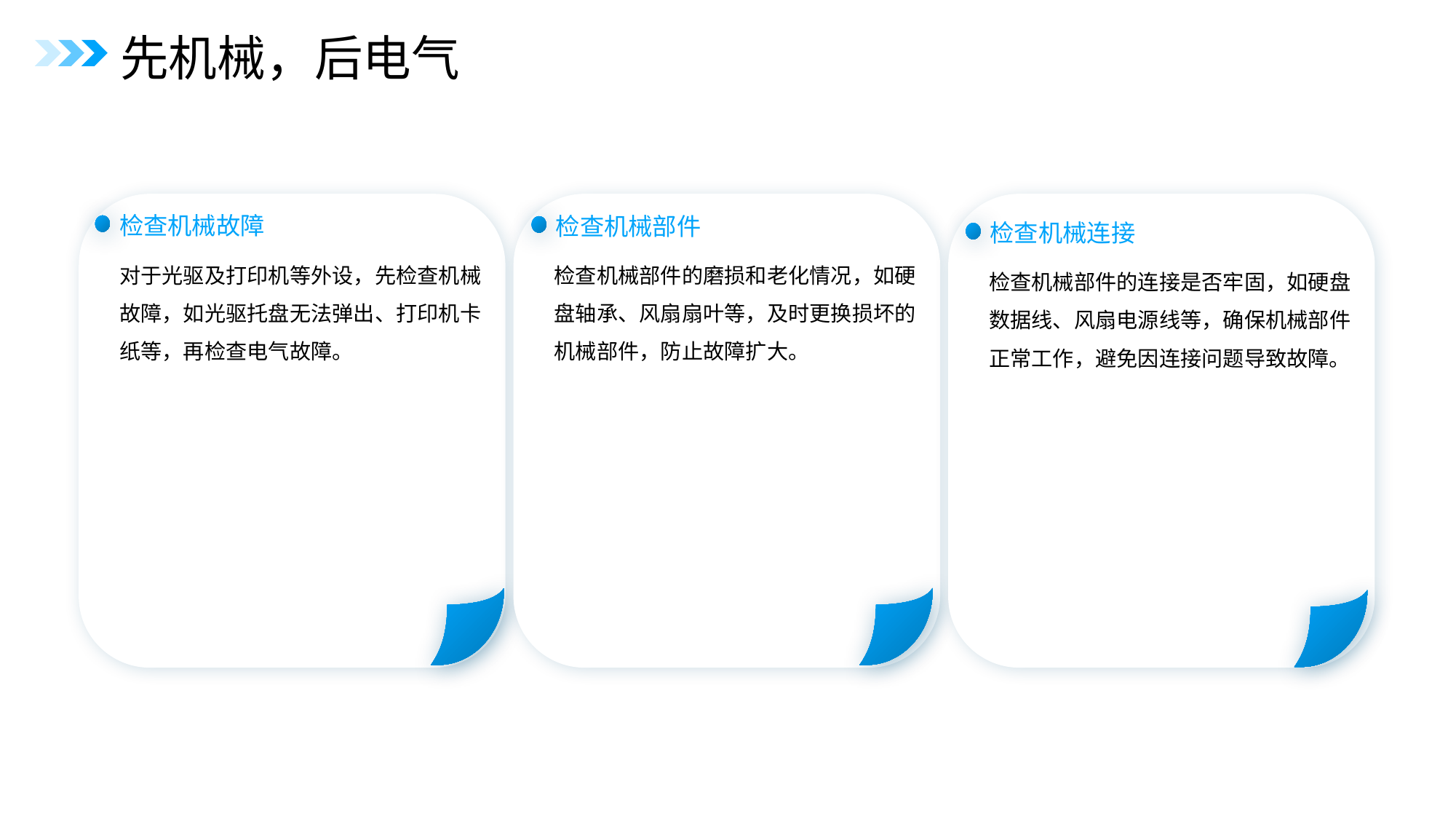

先机械，后电气

检查机械故障
检查机械部件
检查机械连接

对于光驱及打印机等外设，先检查机械故障，如光驱托盘无法弹出、打印机卡纸等，再检查电气故障。
检查机械部件的磨损和老化情况，如硬盘轴承、风扇扇叶等，及时更换损坏的机械部件，防止故障扩大。
检查机械部件的连接是否牢固，如硬盘数据线、风扇电源线等，确保机械部件正常工作，避免因连接问题导致故障。